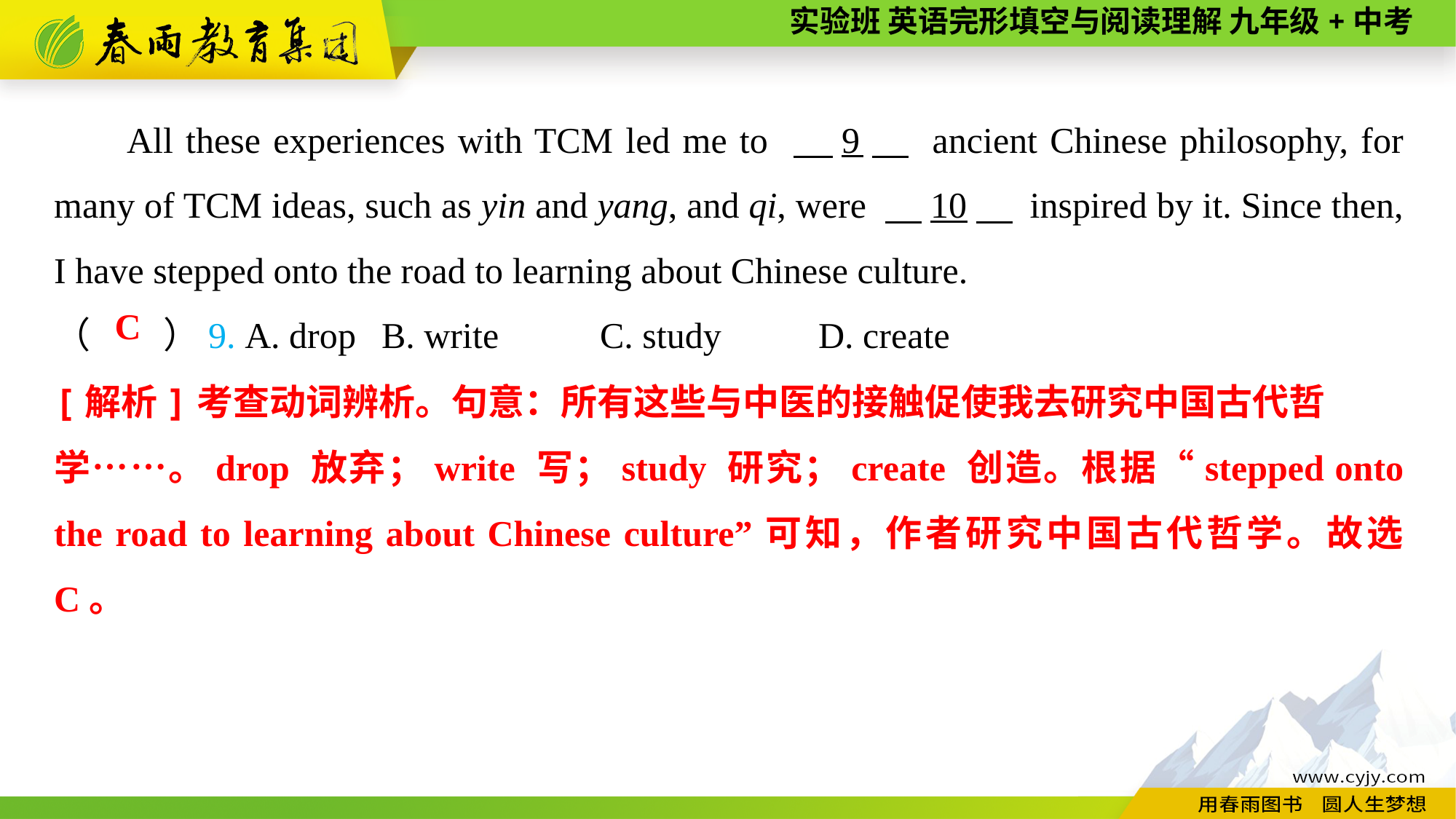

All these experiences with TCM led me to 　9　 ancient Chinese philosophy, for many of TCM ideas, such as yin and yang, and qi, were 　10　 inspired by it. Since then, I have stepped onto the road to learning about Chinese culture.
（　　）9. A. drop	B. write	C. study	D. create
C
[解析]考查动词辨析。句意：所有这些与中医的接触促使我去研究中国古代哲
学……。drop 放弃；write 写；study 研究；create 创造。根据“stepped onto the road to learning about Chinese culture”可知，作者研究中国古代哲学。故选 C。